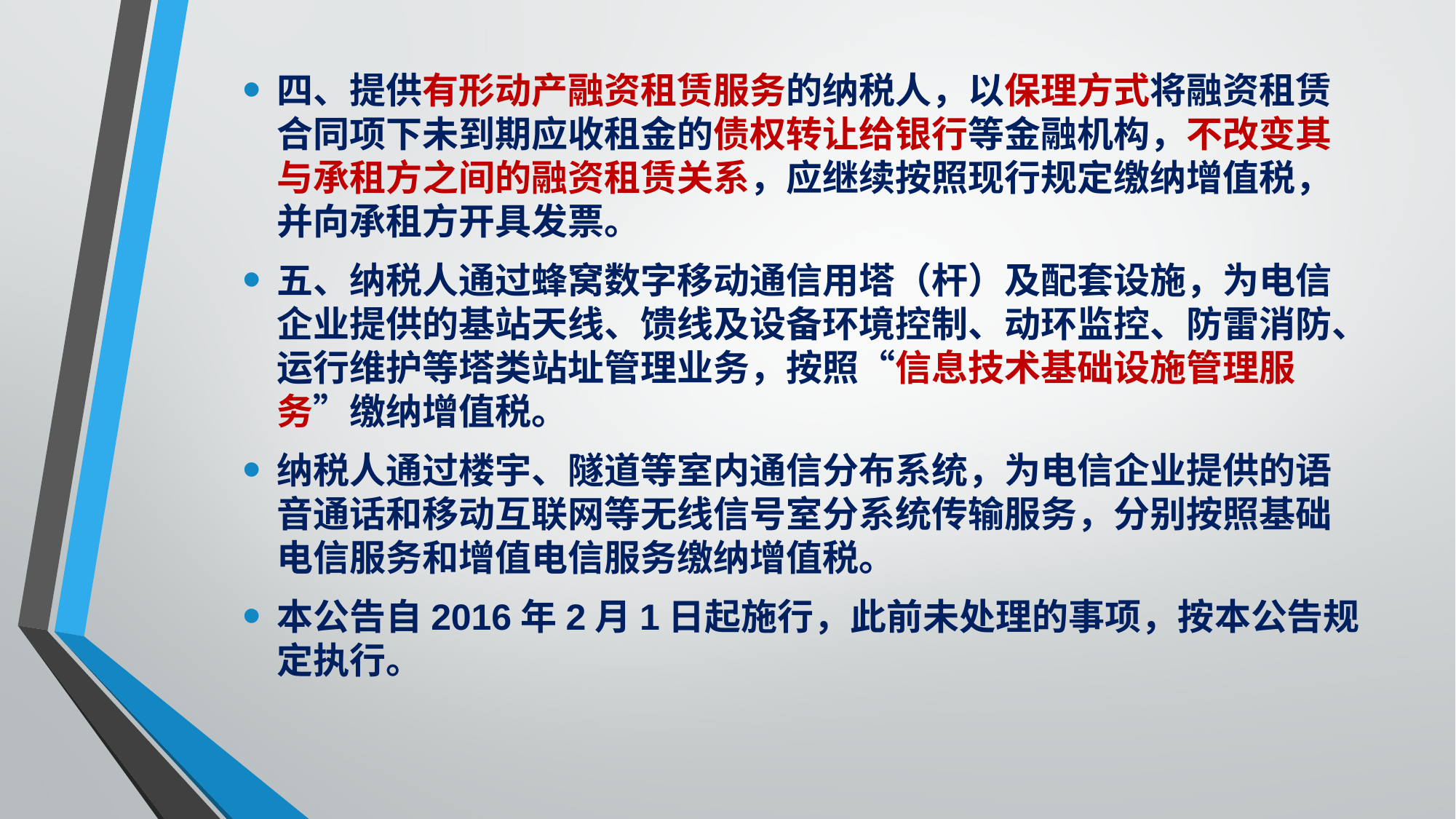

四、提供有形动产融资租赁服务的纳税人，以保理方式将融资租赁合同项下未到期应收租金的债权转让给银行等金融机构，不改变其与承租方之间的融资租赁关系，应继续按照现行规定缴纳增值税，并向承租方开具发票。
五、纳税人通过蜂窝数字移动通信用塔（杆）及配套设施，为电信企业提供的基站天线、馈线及设备环境控制、动环监控、防雷消防、运行维护等塔类站址管理业务，按照“信息技术基础设施管理服务”缴纳增值税。
纳税人通过楼宇、隧道等室内通信分布系统，为电信企业提供的语音通话和移动互联网等无线信号室分系统传输服务，分别按照基础电信服务和增值电信服务缴纳增值税。
本公告自2016年2月1日起施行，此前未处理的事项，按本公告规定执行。